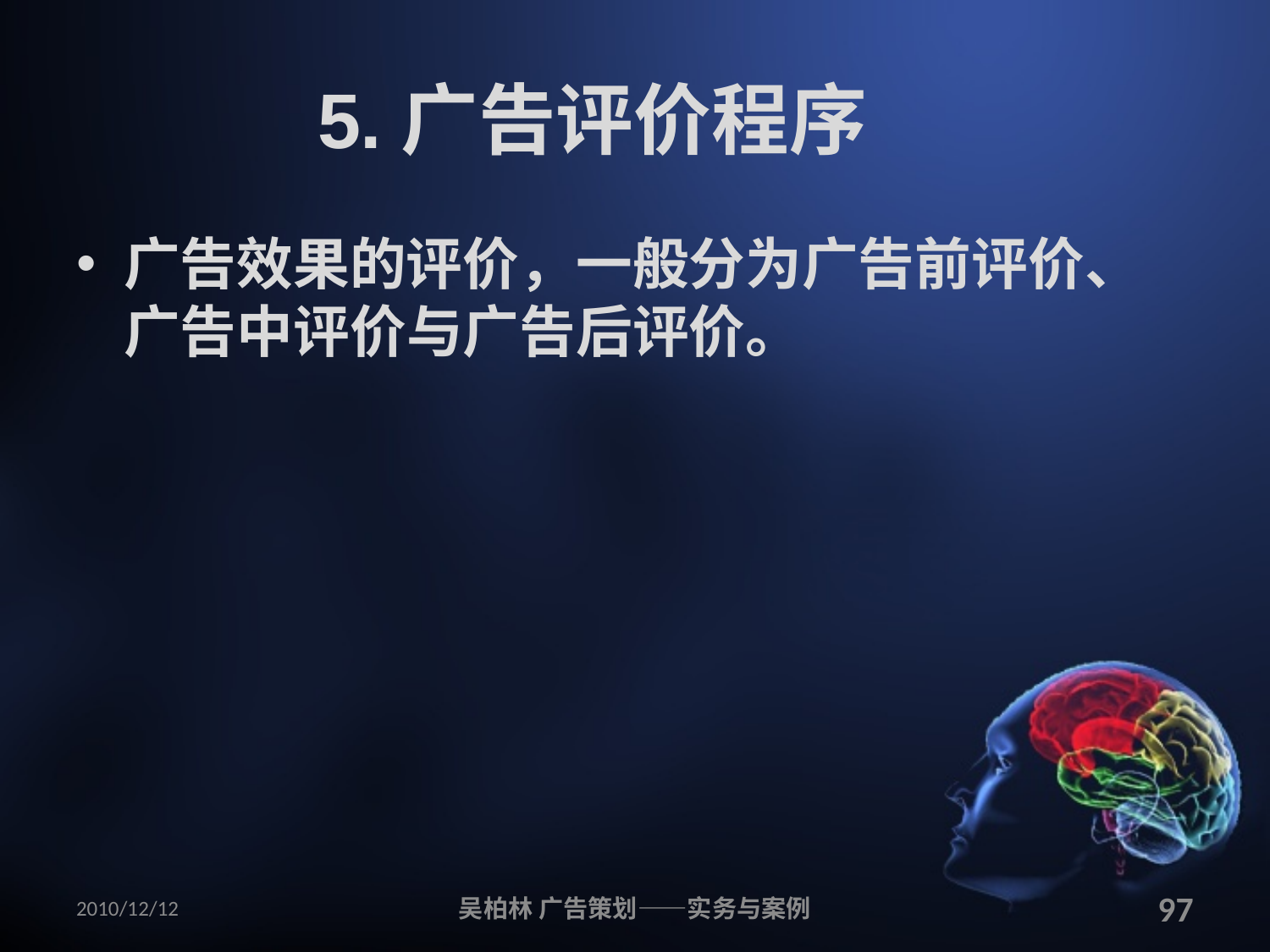

# 5.广告评价程序
广告效果的评价，一般分为广告前评价、广告中评价与广告后评价。
2010/12/12
吴柏林 广告策划——实务与案例
97